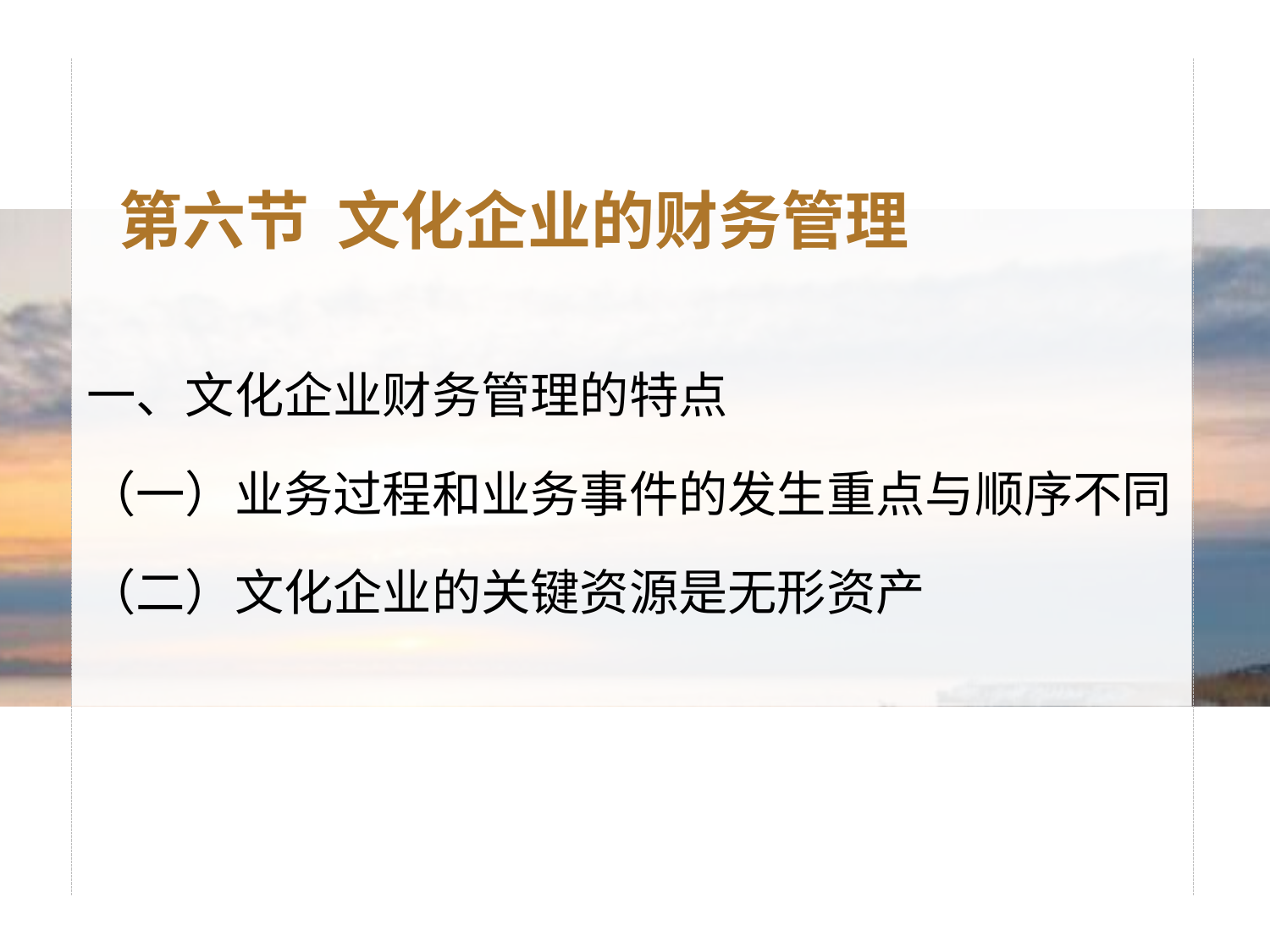

第六节  文化企业的财务管理
一、文化企业财务管理的特点
（一）业务过程和业务事件的发生重点与顺序不同
（二）文化企业的关键资源是无形资产